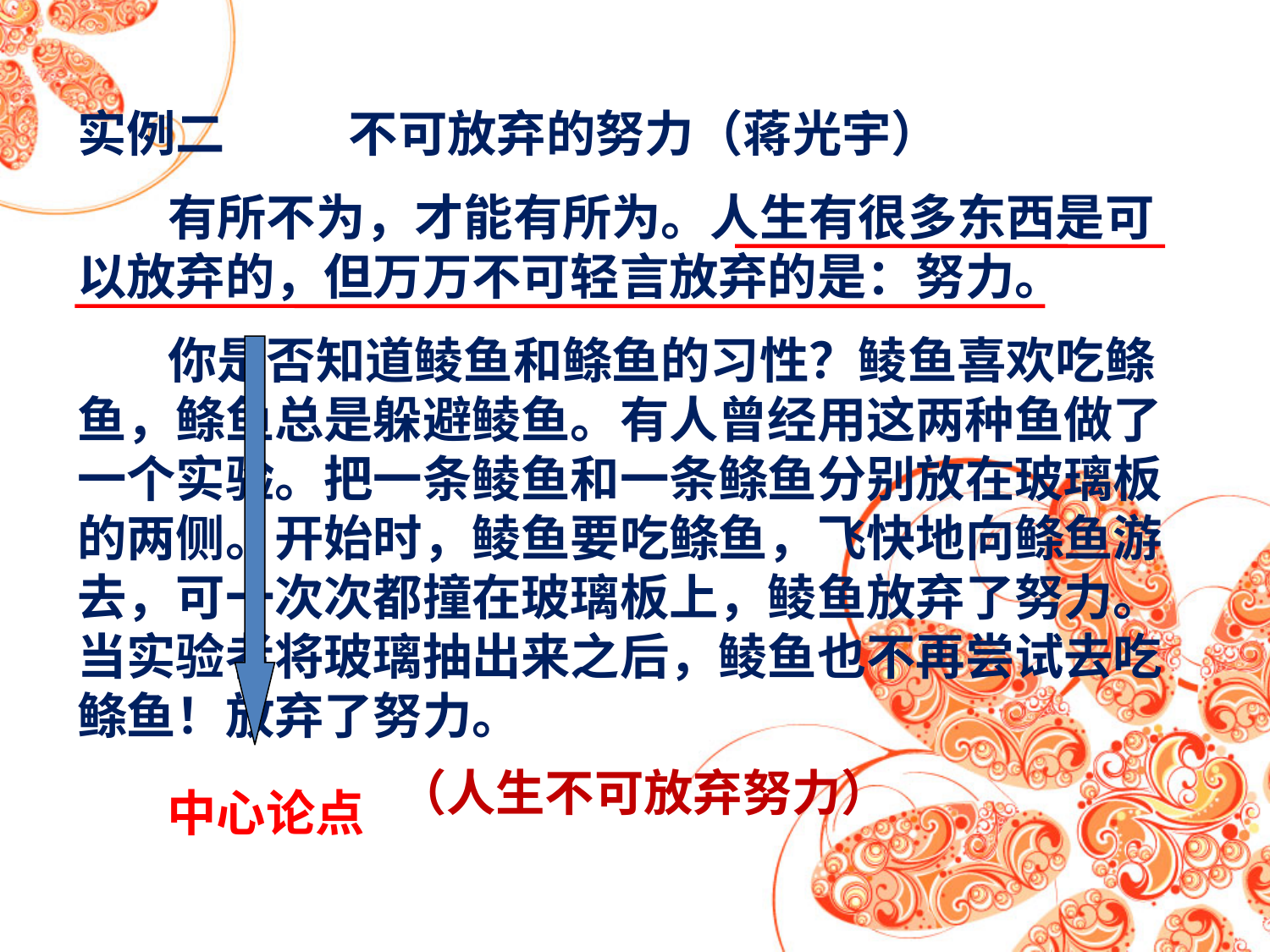

实例二           不可放弃的努力（蒋光宇）
       有所不为，才能有所为。人生有很多东西是可以放弃的，但万万不可轻言放弃的是：努力。
       你是否知道鲮鱼和鲦鱼的习性？鲮鱼喜欢吃鲦鱼，鲦鱼总是躲避鲮鱼。有人曾经用这两种鱼做了一个实验。把一条鲮鱼和一条鲦鱼分别放在玻璃板的两侧。开始时，鲮鱼要吃鲦鱼，飞快地向鲦鱼游去，可一次次都撞在玻璃板上，鲮鱼放弃了努力。当实验者将玻璃抽出来之后，鲮鱼也不再尝试去吃鲦鱼！放弃了努力。

（人生不可放弃努力）
中心论点